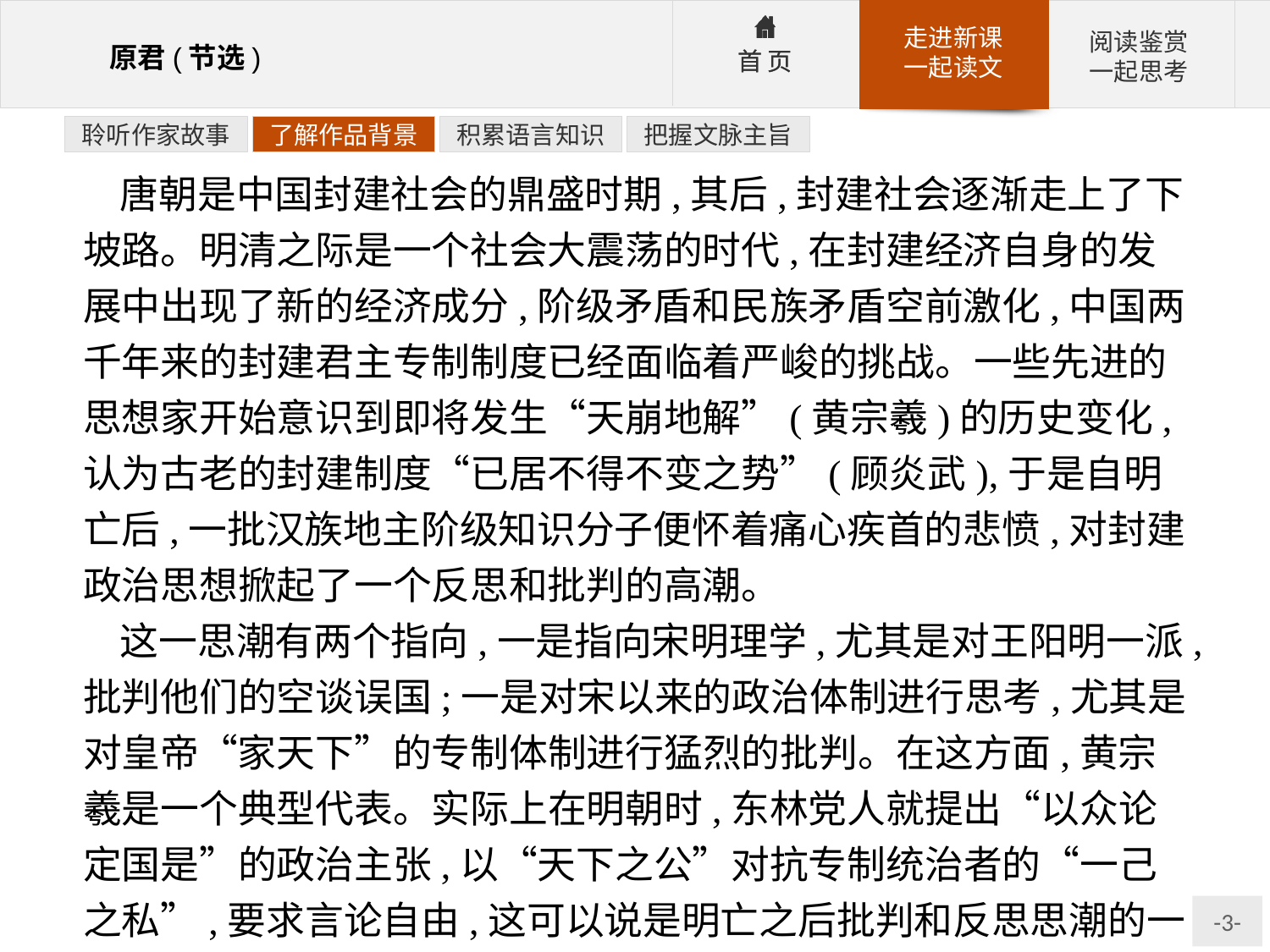

聆听作家故事
了解作品背景
积累语言知识
把握文脉主旨
唐朝是中国封建社会的鼎盛时期,其后,封建社会逐渐走上了下坡路。明清之际是一个社会大震荡的时代,在封建经济自身的发展中出现了新的经济成分,阶级矛盾和民族矛盾空前激化,中国两千年来的封建君主专制制度已经面临着严峻的挑战。一些先进的思想家开始意识到即将发生“天崩地解”(黄宗羲)的历史变化,认为古老的封建制度“已居不得不变之势”(顾炎武),于是自明亡后,一批汉族地主阶级知识分子便怀着痛心疾首的悲愤,对封建政治思想掀起了一个反思和批判的高潮。
这一思潮有两个指向,一是指向宋明理学,尤其是对王阳明一派,批判他们的空谈误国;一是对宋以来的政治体制进行思考,尤其是对皇帝“家天下”的专制体制进行猛烈的批判。在这方面,黄宗羲是一个典型代表。实际上在明朝时,东林党人就提出“以众论定国是”的政治主张,以“天下之公”对抗专制统治者的“一己之私”,要求言论自由,这可以说是明亡之后批判和反思思潮的一个先声。